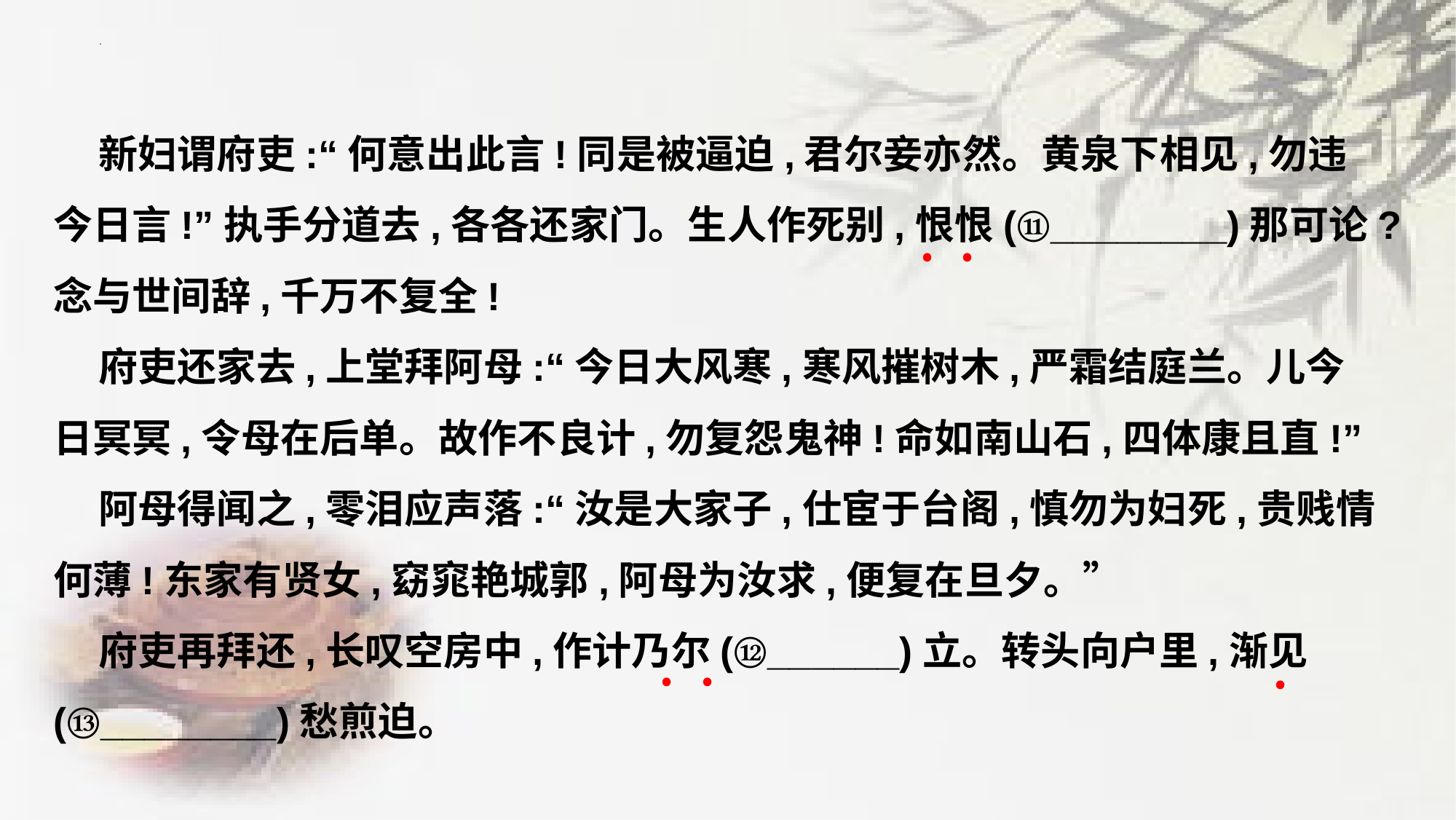

新妇谓府吏:“何意出此言!同是被逼迫,君尔妾亦然。黄泉下相见,勿违
今日言!”执手分道去,各各还家门。生人作死别,恨恨(⑪________)那可论?
念与世间辞,千万不复全!
    府吏还家去,上堂拜阿母:“今日大风寒,寒风摧树木,严霜结庭兰。儿今
日冥冥,令母在后单。故作不良计,勿复怨鬼神!命如南山石,四体康且直!”
    阿母得闻之,零泪应声落:“汝是大家子,仕宦于台阁,慎勿为妇死,贵贱情
何薄!东家有贤女,窈窕艳城郭,阿母为汝求,便复在旦夕。”
    府吏再拜还,长叹空房中,作计乃尔(⑫______)立。转头向户里,渐见
(⑬________)愁煎迫。
﹒
﹒
﹒
﹒
﹒